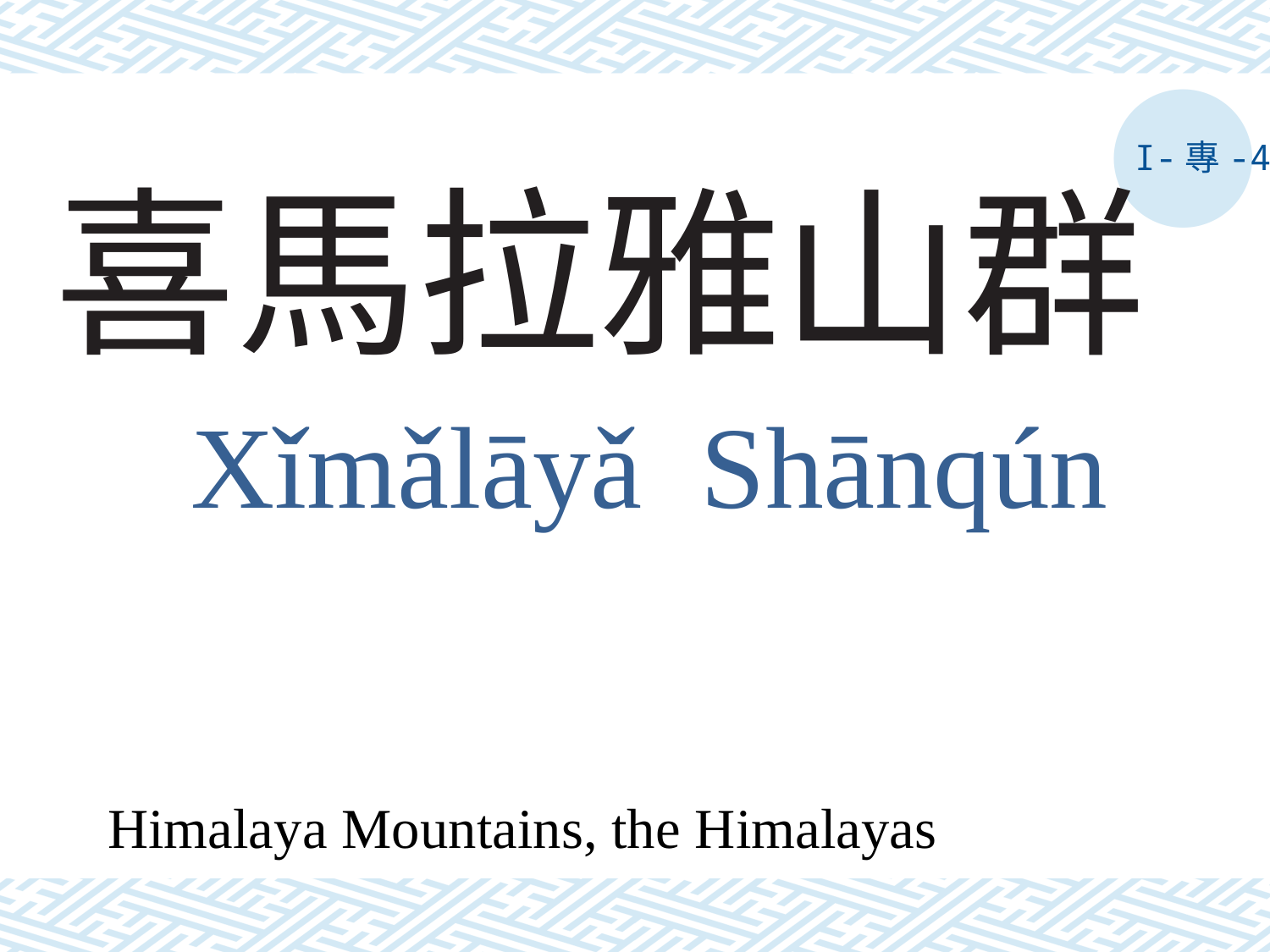

I-專-4

# 喜馬拉雅山群
Xǐmǎlāyǎ  Shānqún
Himalaya Mountains, the Himalayas